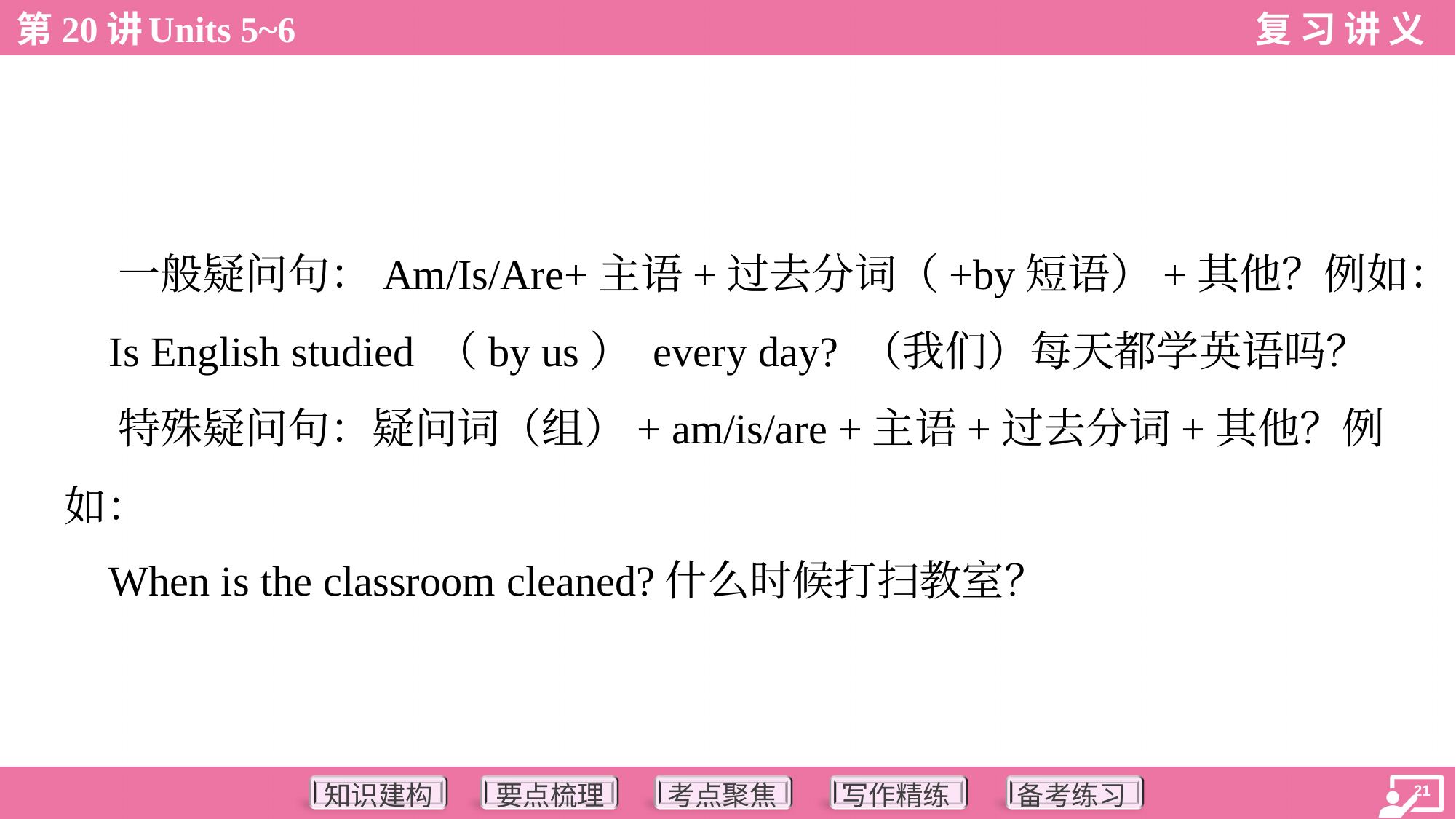

一般疑问句：Am/Is/Are+主语+过去分词（+by短语）+其他？例如：
    Is English studied （by us） every day? （我们）每天都学英语吗？
    特殊疑问句：疑问词（组）+ am/is/are +主语+过去分词+其他？例
如：
    When is the classroom cleaned?什么时候打扫教室？